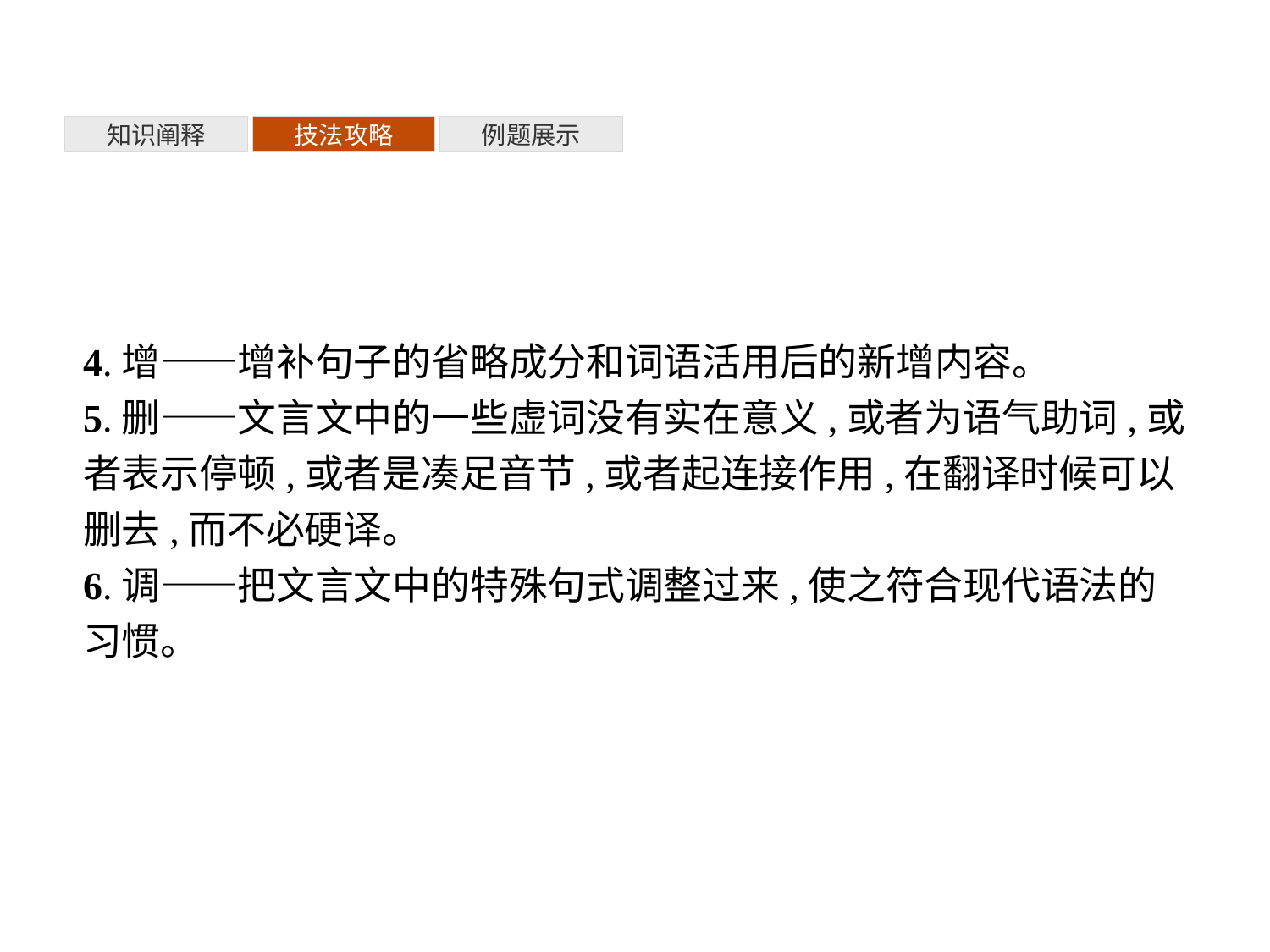

知识阐释
技法攻略
例题展示
4.增——增补句子的省略成分和词语活用后的新增内容。
5.删——文言文中的一些虚词没有实在意义,或者为语气助词,或者表示停顿,或者是凑足音节,或者起连接作用,在翻译时候可以删去,而不必硬译。
6.调——把文言文中的特殊句式调整过来,使之符合现代语法的习惯。